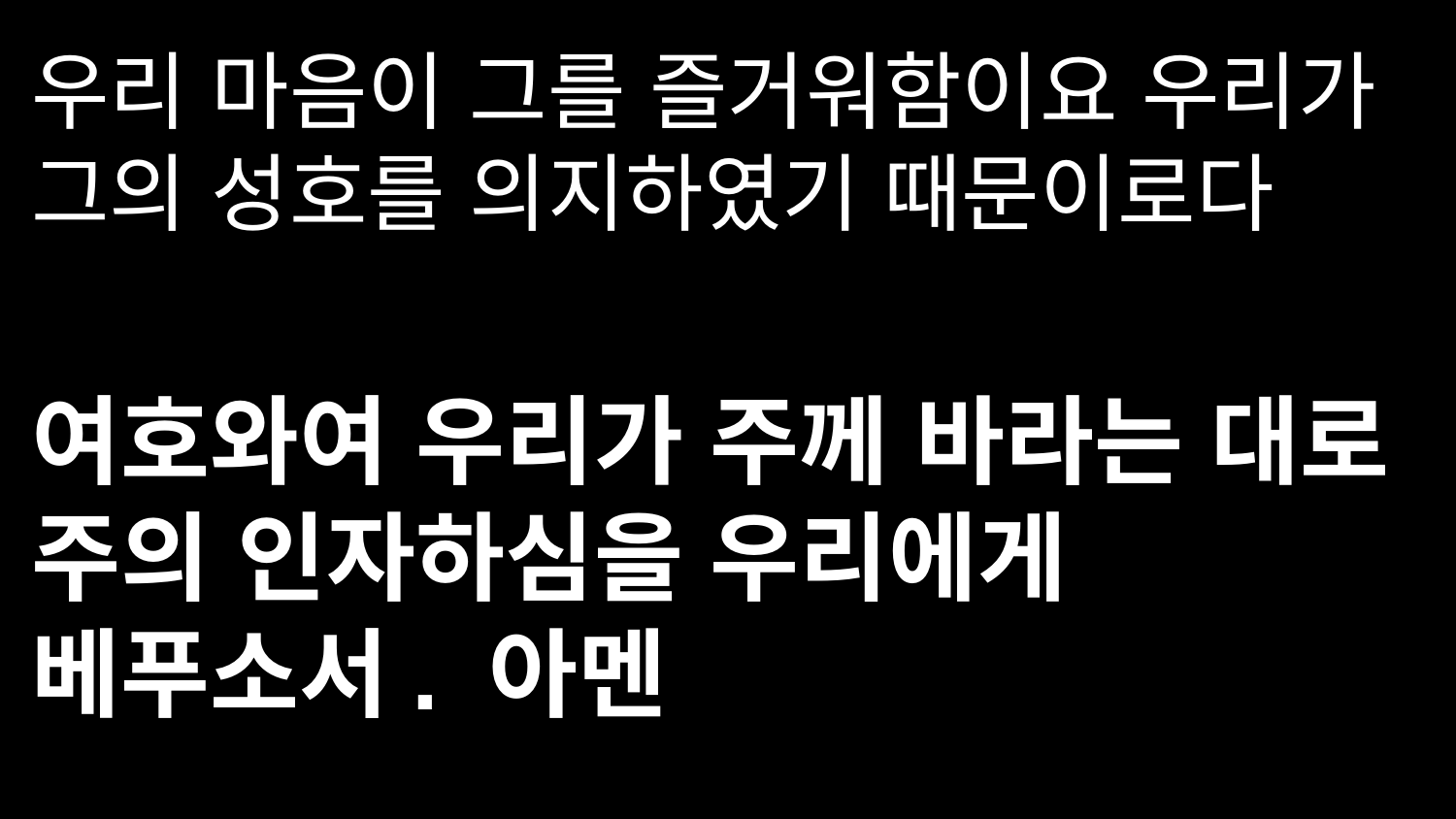

우리 마음이 그를 즐거워함이요 우리가 그의 성호를 의지하였기 때문이로다
여호와여 우리가 주께 바라는 대로 주의 인자하심을 우리에게 베푸소서. 아멘